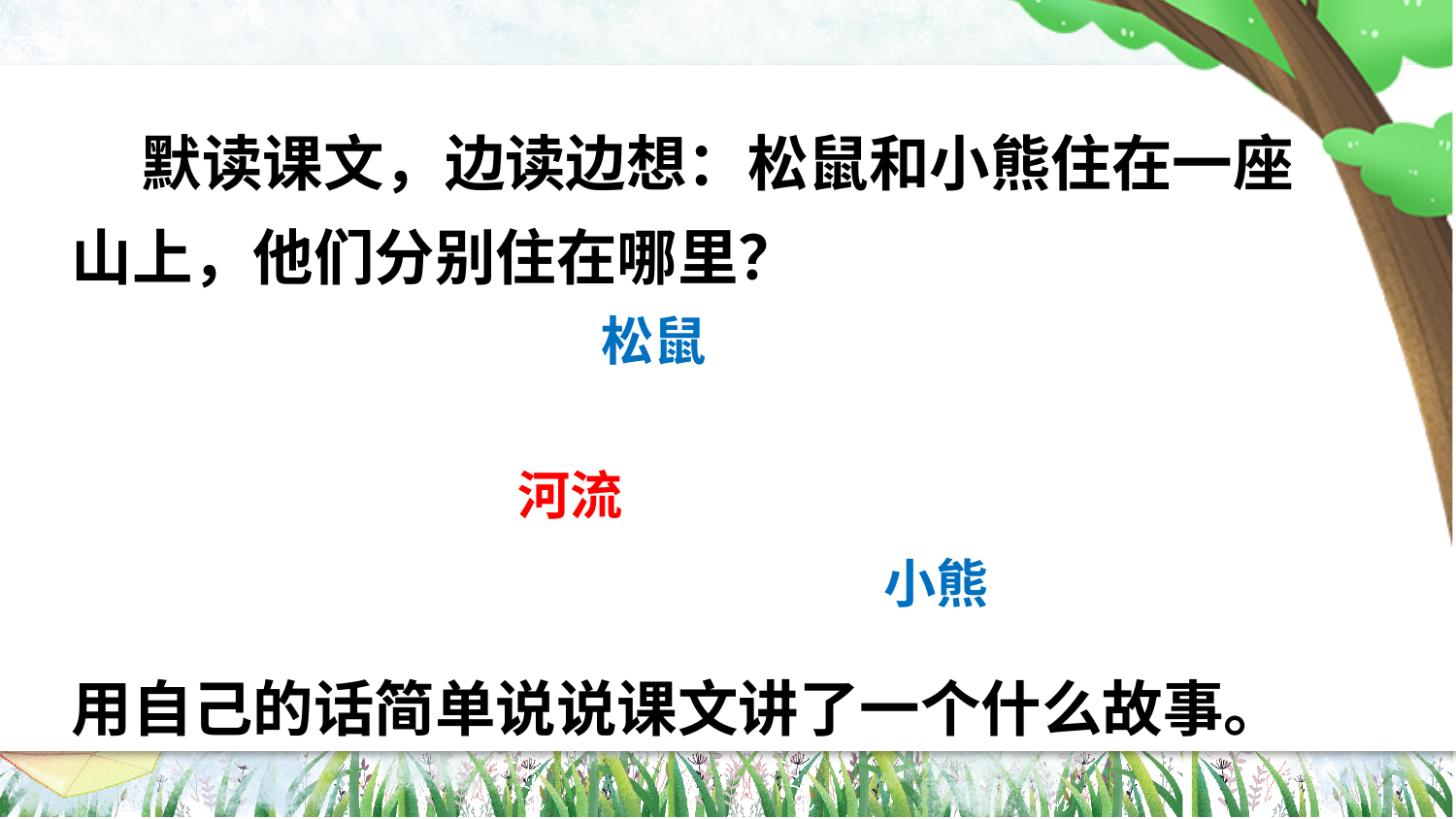

默读课文，边读边想：松鼠和小熊住在一座山上，他们分别住在哪里？
松鼠
河流
小熊
用自己的话简单说说课文讲了一个什么故事。